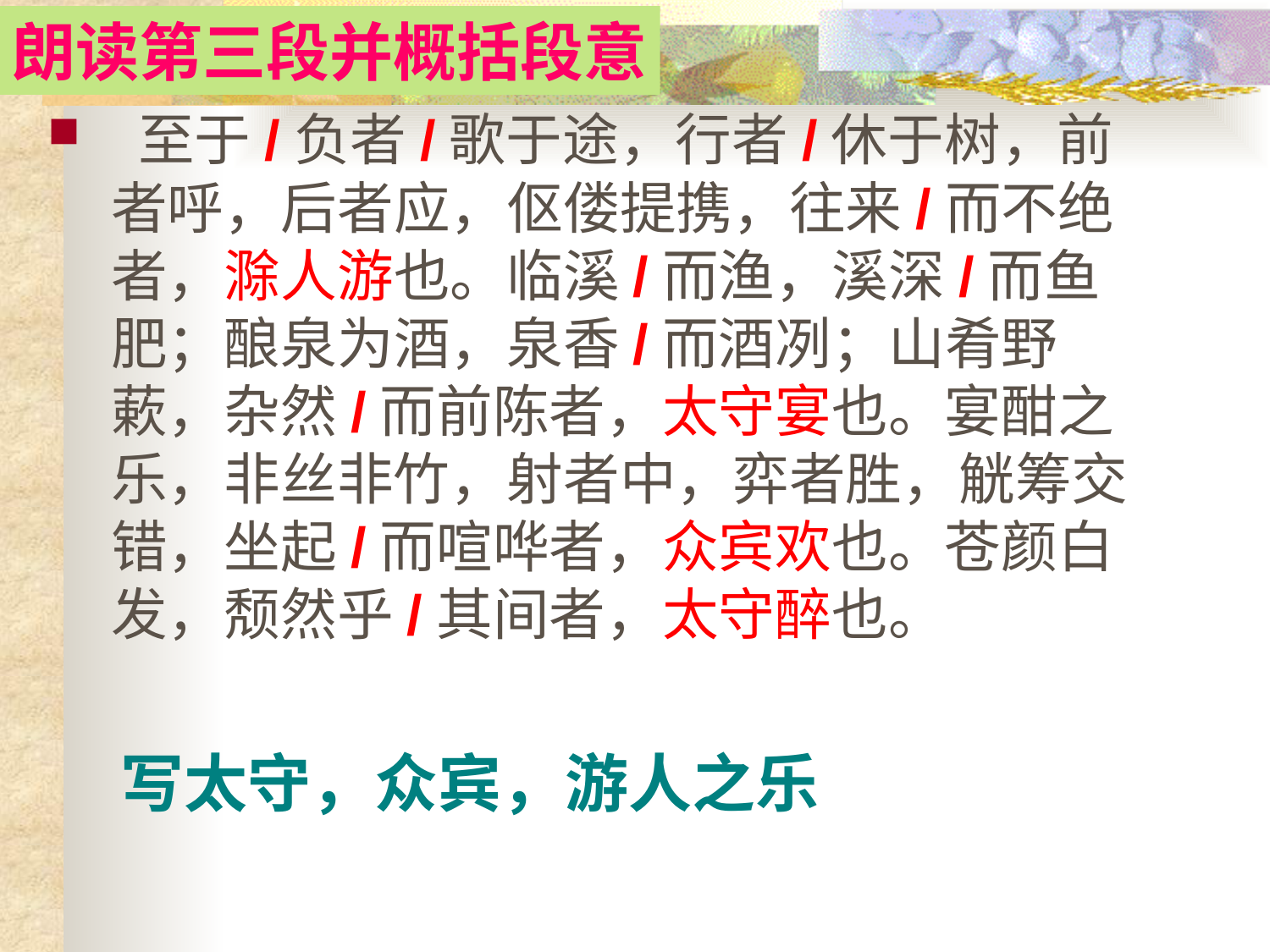

朗读第三段并概括段意
 至于/负者/歌于途，行者/休于树，前者呼，后者应，伛偻提携，往来/而不绝者，滁人游也。临溪/而渔，溪深/而鱼肥；酿泉为酒，泉香/而酒冽；山肴野蔌，杂然/而前陈者，太守宴也。宴酣之乐，非丝非竹，射者中，弈者胜，觥筹交错，坐起/而喧哗者，众宾欢也。苍颜白发，颓然乎/其间者，太守醉也。
写太守，众宾，游人之乐